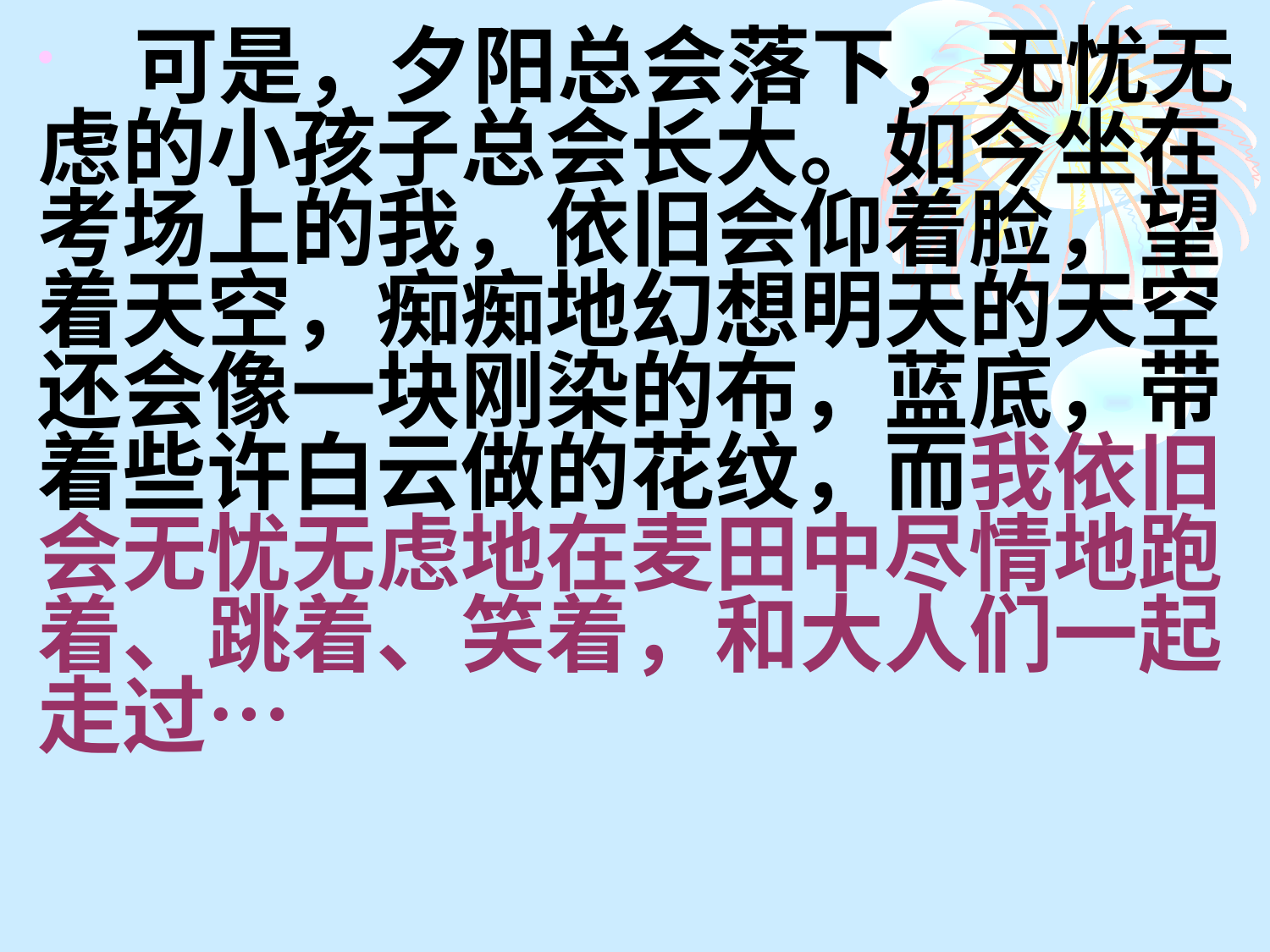

可是，夕阳总会落下，无忧无虑的小孩子总会长大。如今坐在考场上的我，依旧会仰着脸，望着天空，痴痴地幻想明天的天空还会像一块刚染的布，蓝底，带着些许白云做的花纹，而我依旧会无忧无虑地在麦田中尽情地跑着、跳着、笑着，和大人们一起走过…